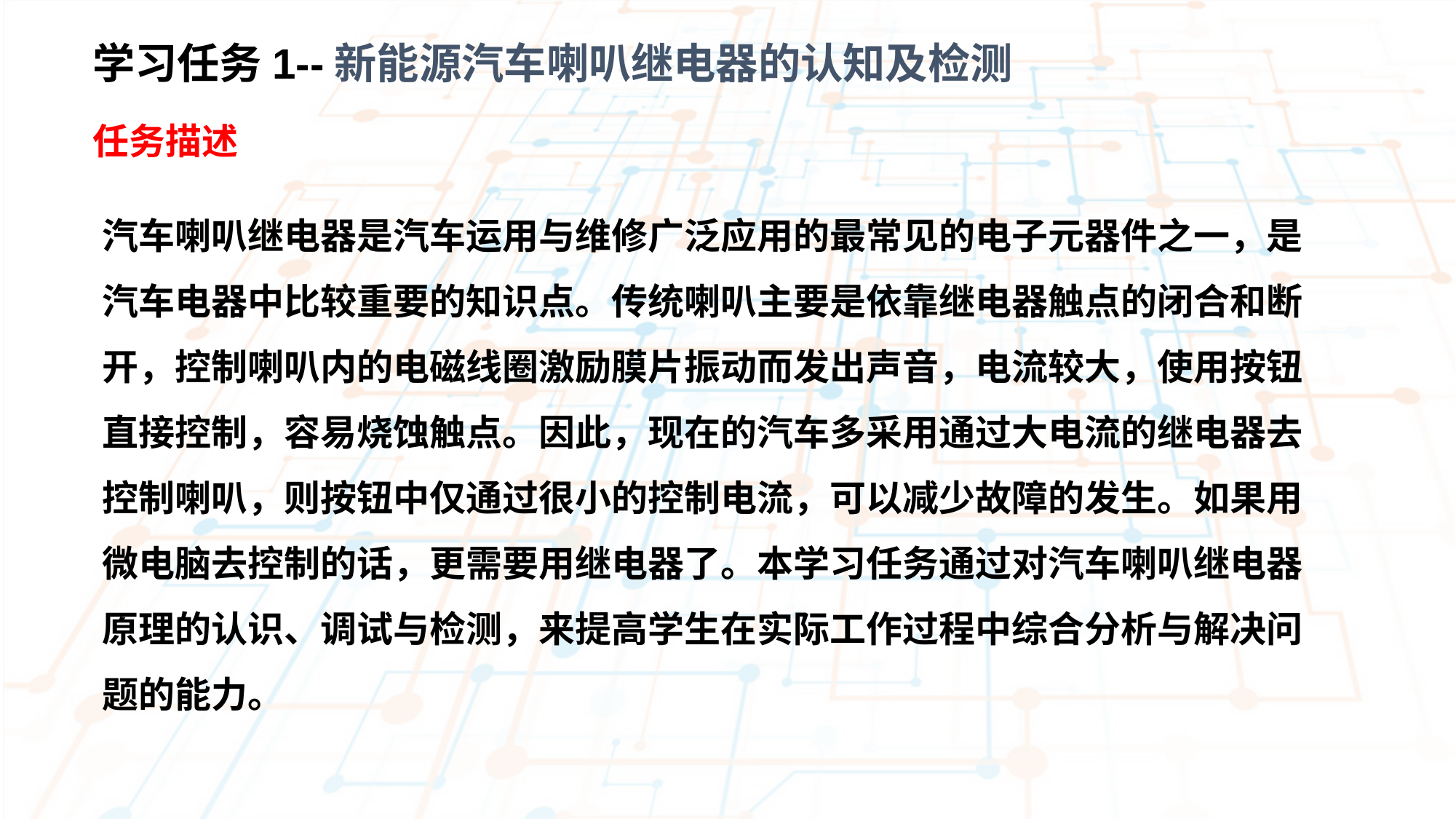

学习任务1--新能源汽车喇叭继电器的认知及检测
任务描述

汽车喇叭继电器是汽车运用与维修广泛应用的最常见的电子元器件之一，是汽车电器中比较重要的知识点。传统喇叭主要是依靠继电器触点的闭合和断开，控制喇叭内的电磁线圈激励膜片振动而发出声音，电流较大，使用按钮直接控制，容易烧蚀触点。因此，现在的汽车多采用通过大电流的继电器去控制喇叭，则按钮中仅通过很小的控制电流，可以减少故障的发生。如果用微电脑去控制的话，更需要用继电器了。本学习任务通过对汽车喇叭继电器原理的认识、调试与检测，来提高学生在实际工作过程中综合分析与解决问题的能力。